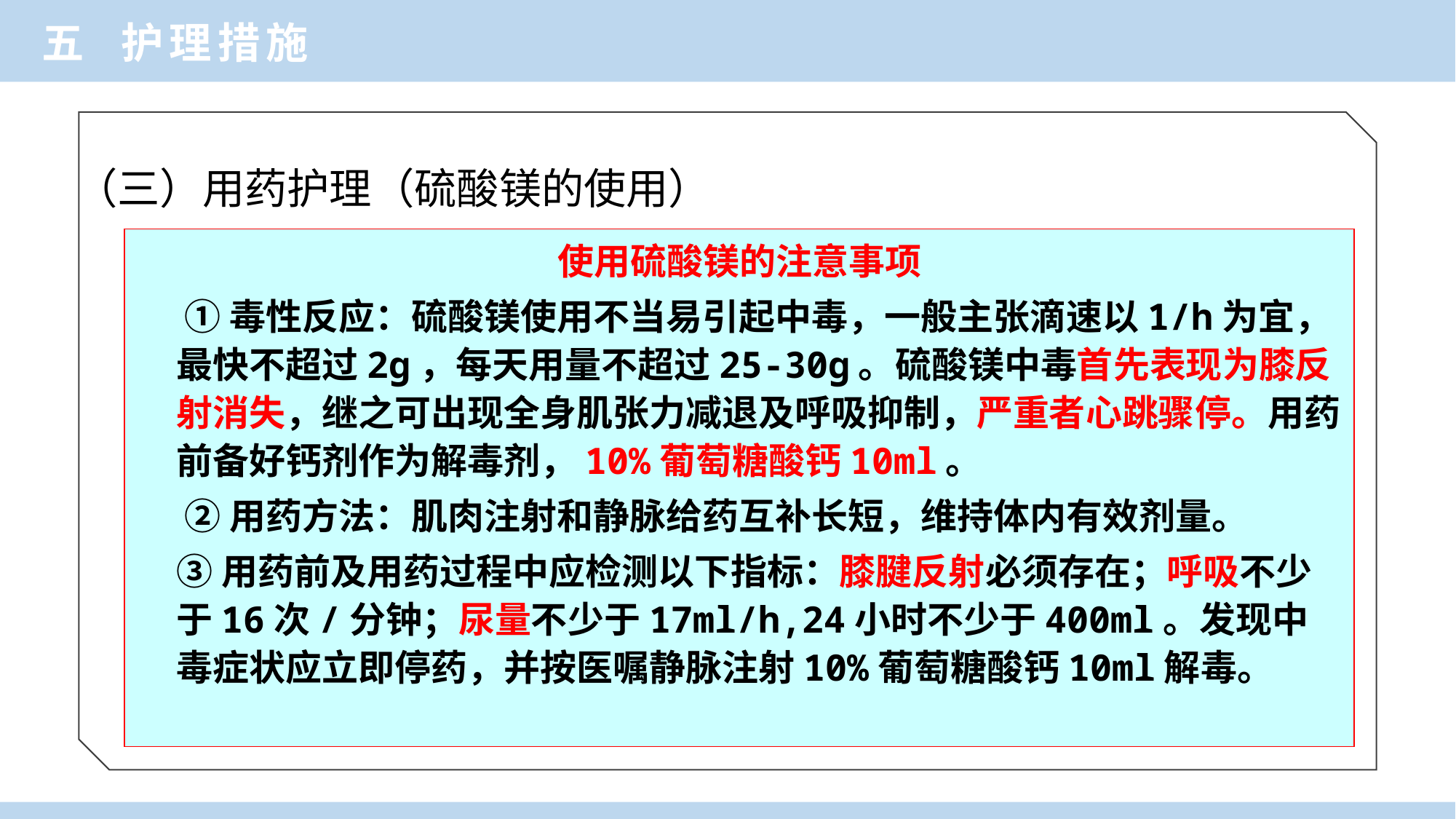

五  护理措施

（三）用药护理（硫酸镁的使用）

使用硫酸镁的注意事项
      ①毒性反应：硫酸镁使用不当易引起中毒，一般主张滴速以1/h为宜，最快不超过2g，每天用量不超过25-30g。硫酸镁中毒首先表现为膝反射消失，继之可出现全身肌张力减退及呼吸抑制，严重者心跳骤停。用药前备好钙剂作为解毒剂，10%葡萄糖酸钙10ml。
      ②用药方法：肌肉注射和静脉给药互补长短，维持体内有效剂量。
     ③用药前及用药过程中应检测以下指标：膝腱反射必须存在；呼吸不少于16次/分钟；尿量不少于17ml/h,24小时不少于400ml。发现中毒症状应立即停药，并按医嘱静脉注射10%葡萄糖酸钙10ml解毒。